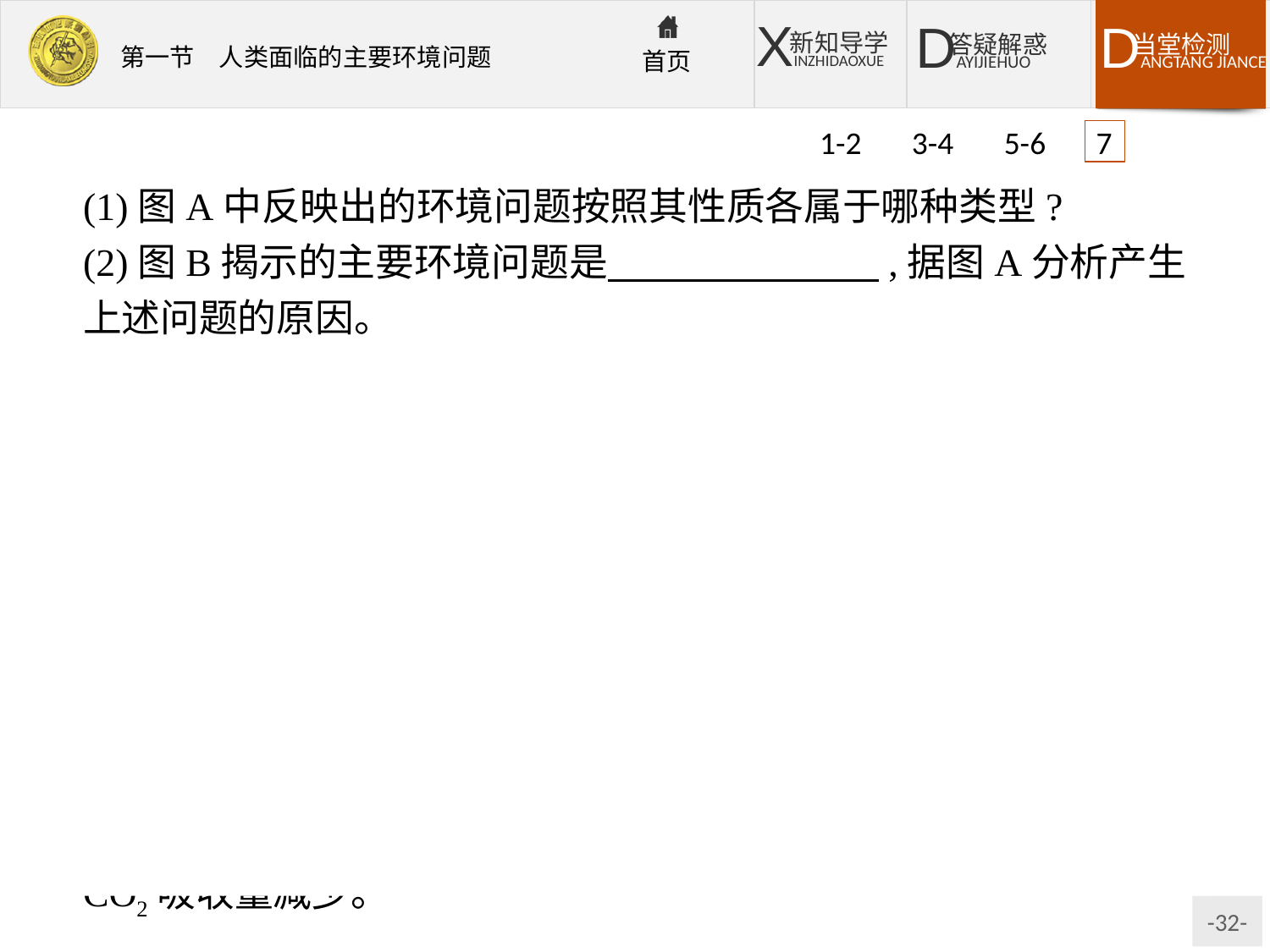

1-2       3-4       5-6       7

(1)图A中反映出的环境问题按照其性质各属于哪种类型?
(2)图B揭示的主要环境问题是　　　　　　　,据图A分析产生上述问题的原因。
解析图A反映的环境问题主要有大气污染、水体污染、噪声污染、土地荒漠化、全球变暖、森林资源减少等。图B反映了全球变暖带来的冰川融化,沿海低地和岛屿被淹等问题,其成因结合图A可以分析与人类排放大量CO2及乱砍滥伐有关。
答案(1)环境污染问题:大气污染、水体污染、噪声污染等;由环境污染演化来的问题:全球变暖;生态破坏问题:土地荒漠化;自然资源衰竭问题:森林资源减少。
(2)全球变暖,冰川融化,沿海地区和岛屿被淹没　人类大量燃烧煤、石油等矿物燃料,排放大量CO2;乱砍滥伐使森林减少,对CO2吸收量减少。